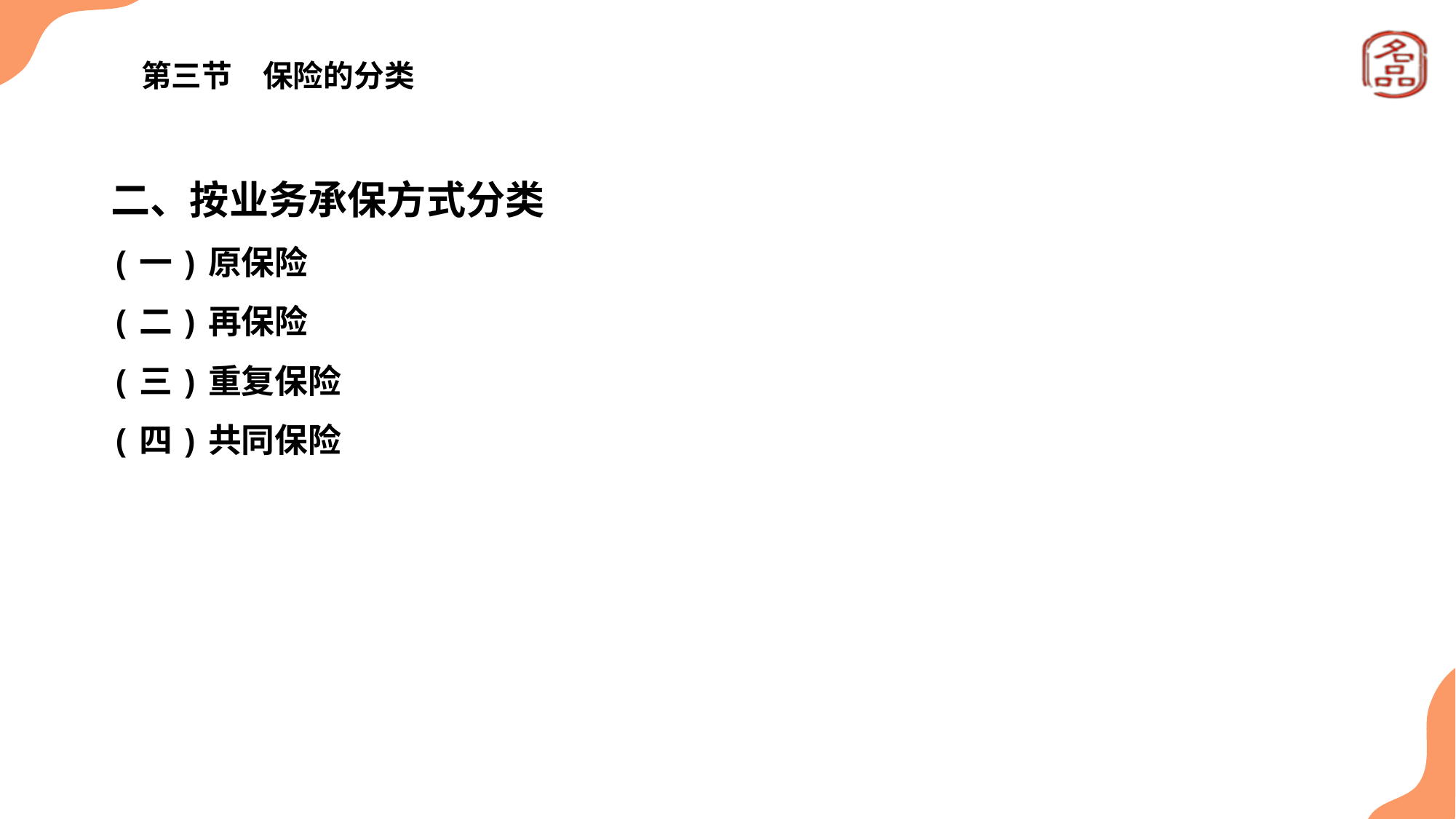

# 第三节　保险的分类
二、按业务承保方式分类
(一)原保险
(二)再保险
(三)重复保险
(四)共同保险